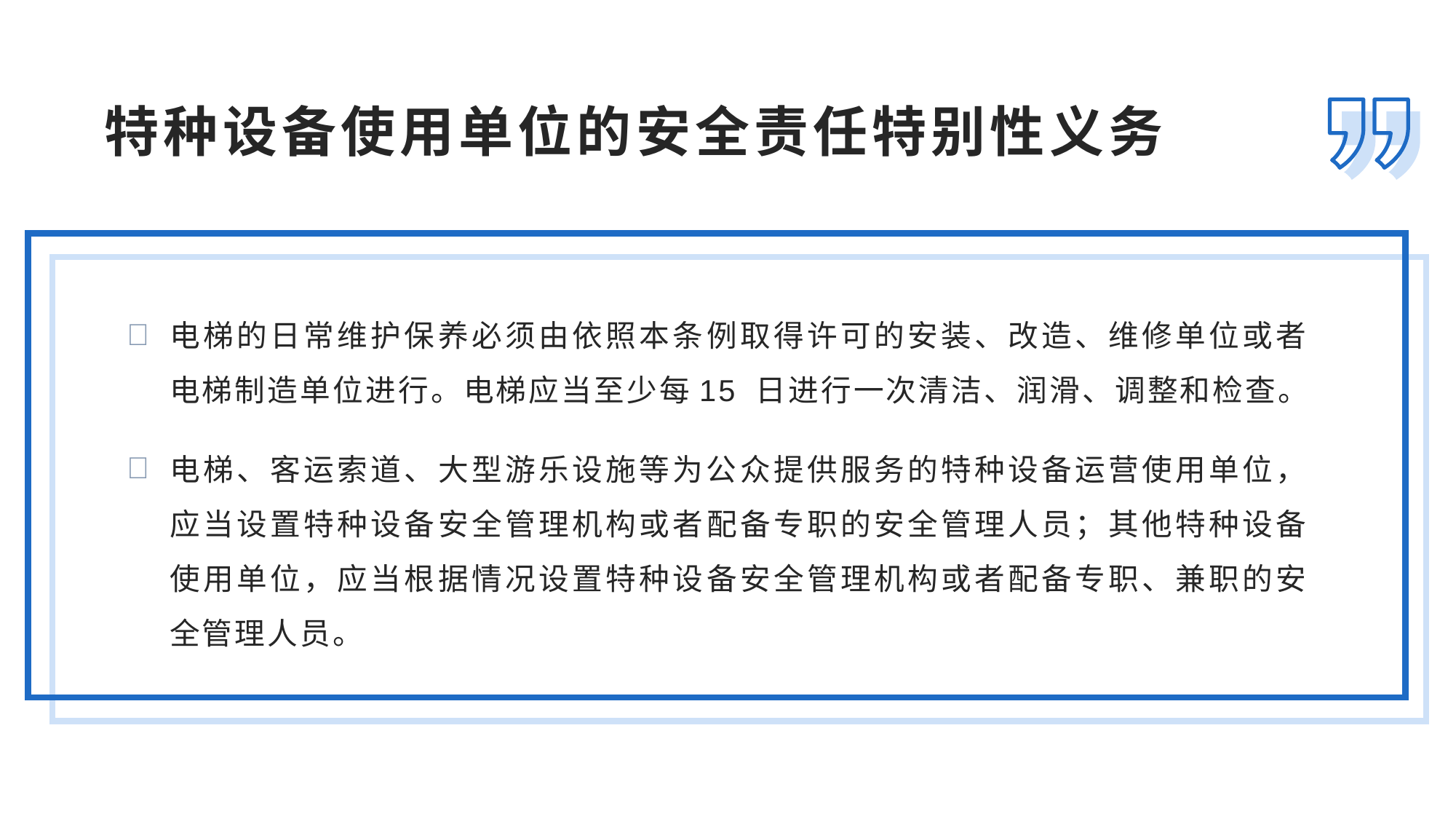

特种设备使用单位的安全责任特别性义务

电梯的日常维护保养必须由依照本条例取得许可的安装、改造、维修单位或者电梯制造单位进行。电梯应当至少每15 日进行一次清洁、润滑、调整和检查。
电梯、客运索道、大型游乐设施等为公众提供服务的特种设备运营使用单位，应当设置特种设备安全管理机构或者配备专职的安全管理人员；其他特种设备使用单位，应当根据情况设置特种设备安全管理机构或者配备专职、兼职的安全管理人员。